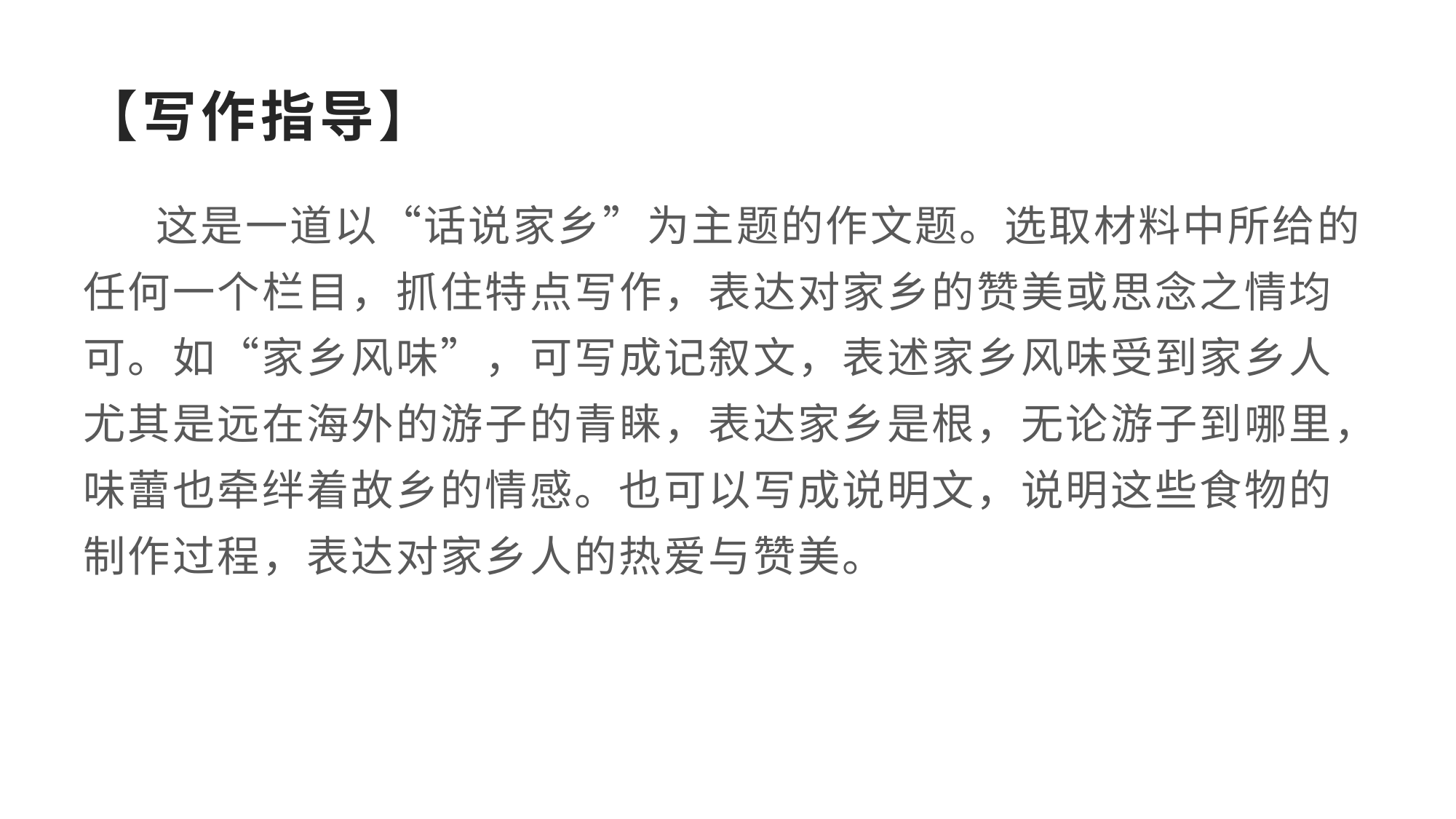

# 【写作指导】
       这是一道以“话说家乡”为主题的作文题。选取材料中所给的任何一个栏目，抓住特点写作，表达对家乡的赞美或思念之情均可。如“家乡风味”，可写成记叙文，表述家乡风味受到家乡人尤其是远在海外的游子的青睐，表达家乡是根，无论游子到哪里，味蕾也牵绊着故乡的情感。也可以写成说明文，说明这些食物的制作过程，表达对家乡人的热爱与赞美。